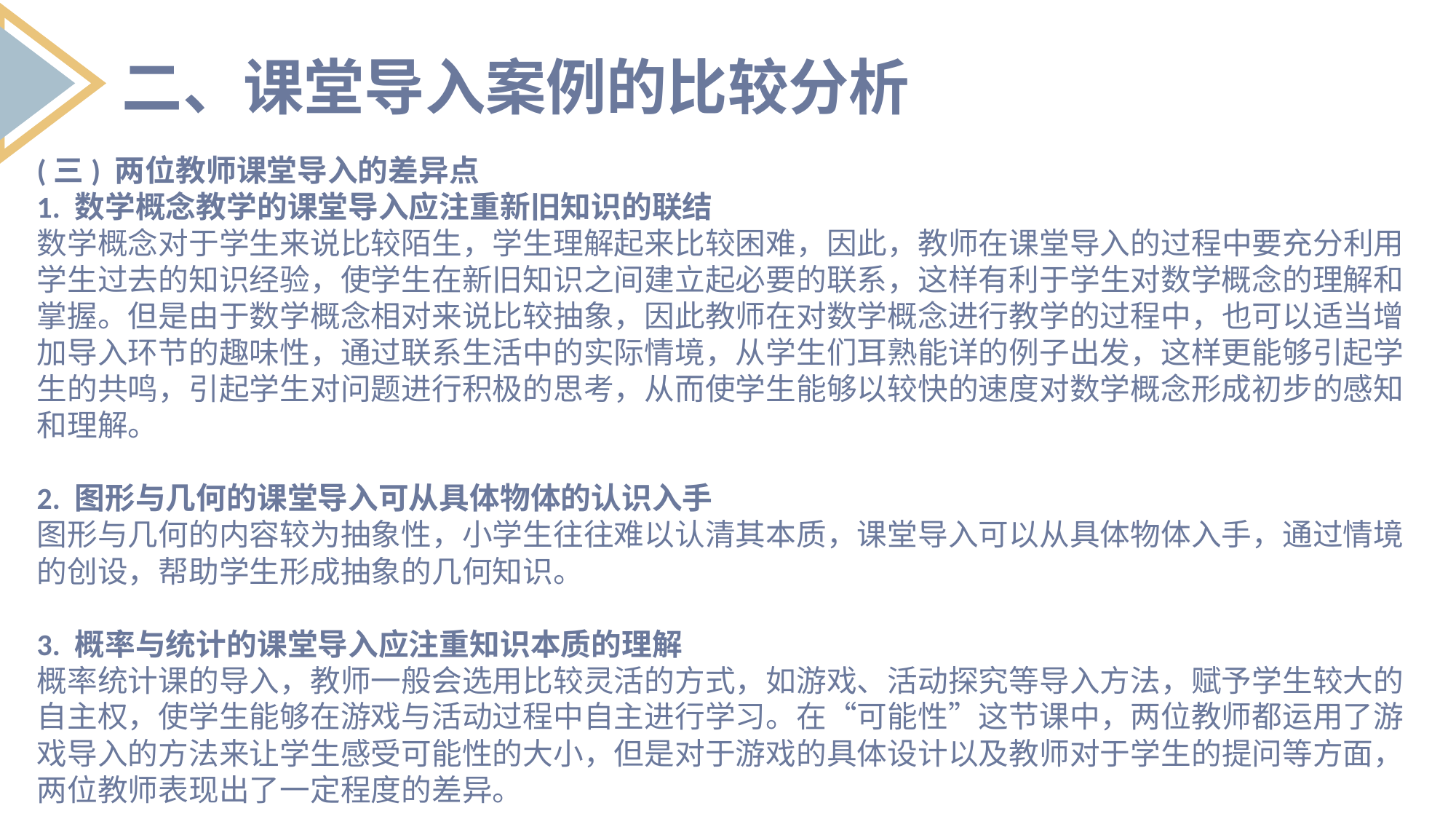

二、课堂导入案例的比较分析

(三) 两位教师课堂导入的差异点
1. 数学概念教学的课堂导入应注重新旧知识的联结
数学概念对于学生来说比较陌生，学生理解起来比较困难，因此，教师在课堂导入的过程中要充分利用学生过去的知识经验，使学生在新旧知识之间建立起必要的联系，这样有利于学生对数学概念的理解和掌握。但是由于数学概念相对来说比较抽象，因此教师在对数学概念进行教学的过程中，也可以适当增加导入环节的趣味性，通过联系生活中的实际情境，从学生们耳熟能详的例子出发，这样更能够引起学生的共鸣，引起学生对问题进行积极的思考，从而使学生能够以较快的速度对数学概念形成初步的感知和理解。

2. 图形与几何的课堂导入可从具体物体的认识入手
图形与几何的内容较为抽象性，小学生往往难以认清其本质，课堂导入可以从具体物体入手，通过情境的创设，帮助学生形成抽象的几何知识。

3. 概率与统计的课堂导入应注重知识本质的理解
概率统计课的导入，教师一般会选用比较灵活的方式，如游戏、活动探究等导入方法，赋予学生较大的自主权，使学生能够在游戏与活动过程中自主进行学习。在“可能性”这节课中，两位教师都运用了游戏导入的方法来让学生感受可能性的大小，但是对于游戏的具体设计以及教师对于学生的提问等方面，两位教师表现出了一定程度的差异。